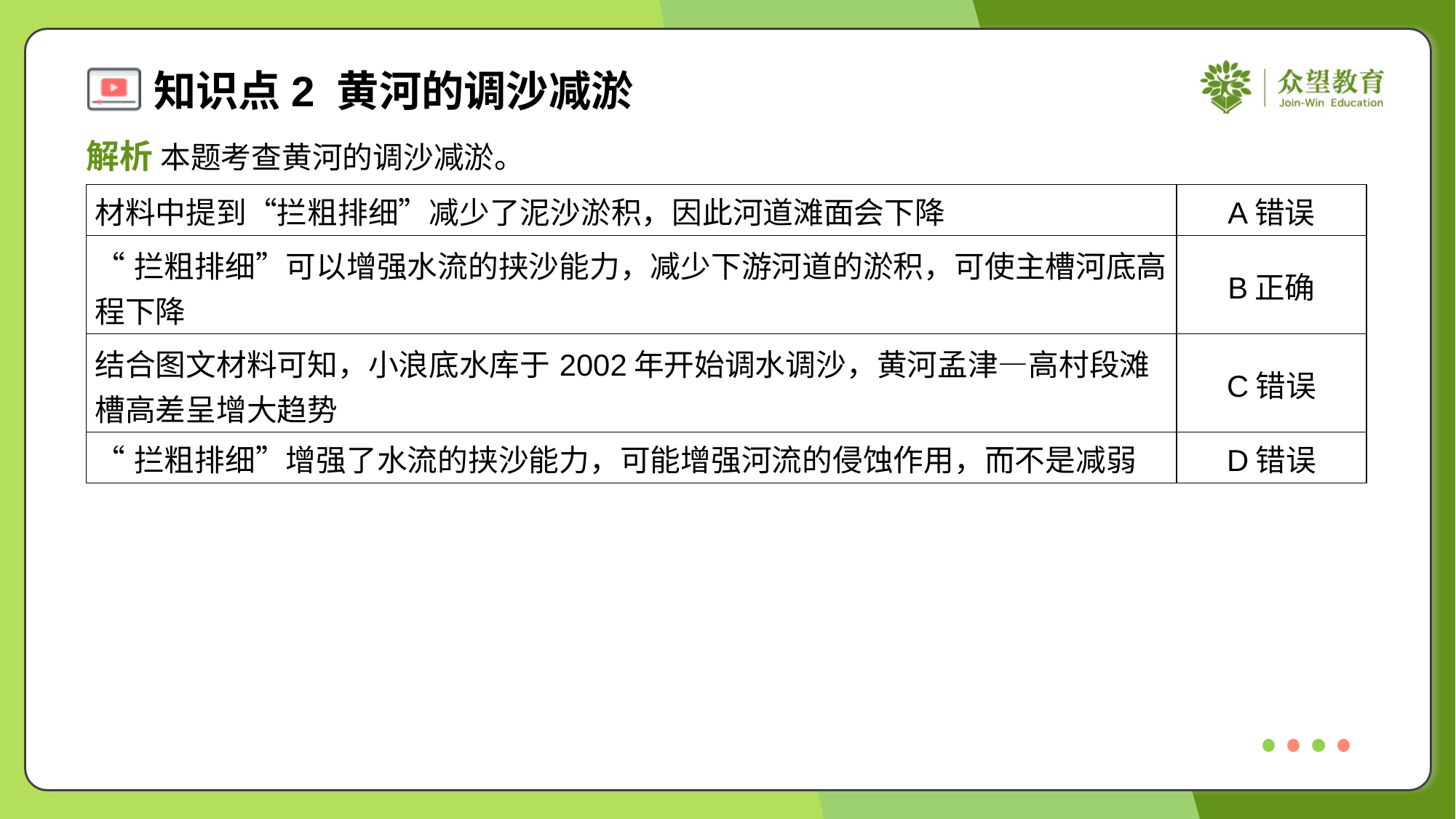

解析 本题考查黄河的调沙减淤。
| 材料中提到“拦粗排细”减少了泥沙淤积，因此河道滩面会下降 | A错误 |
| --- | --- |
| “拦粗排细”可以增强水流的挟沙能力，减少下游河道的淤积，可使主槽河底高 程下降 | B正确 |
| 结合图文材料可知，小浪底水库于2002年开始调水调沙，黄河孟津—高村段滩 槽高差呈增大趋势 | C错误 |
| “拦粗排细”增强了水流的挟沙能力，可能增强河流的侵蚀作用，而不是减弱 | D错误 |